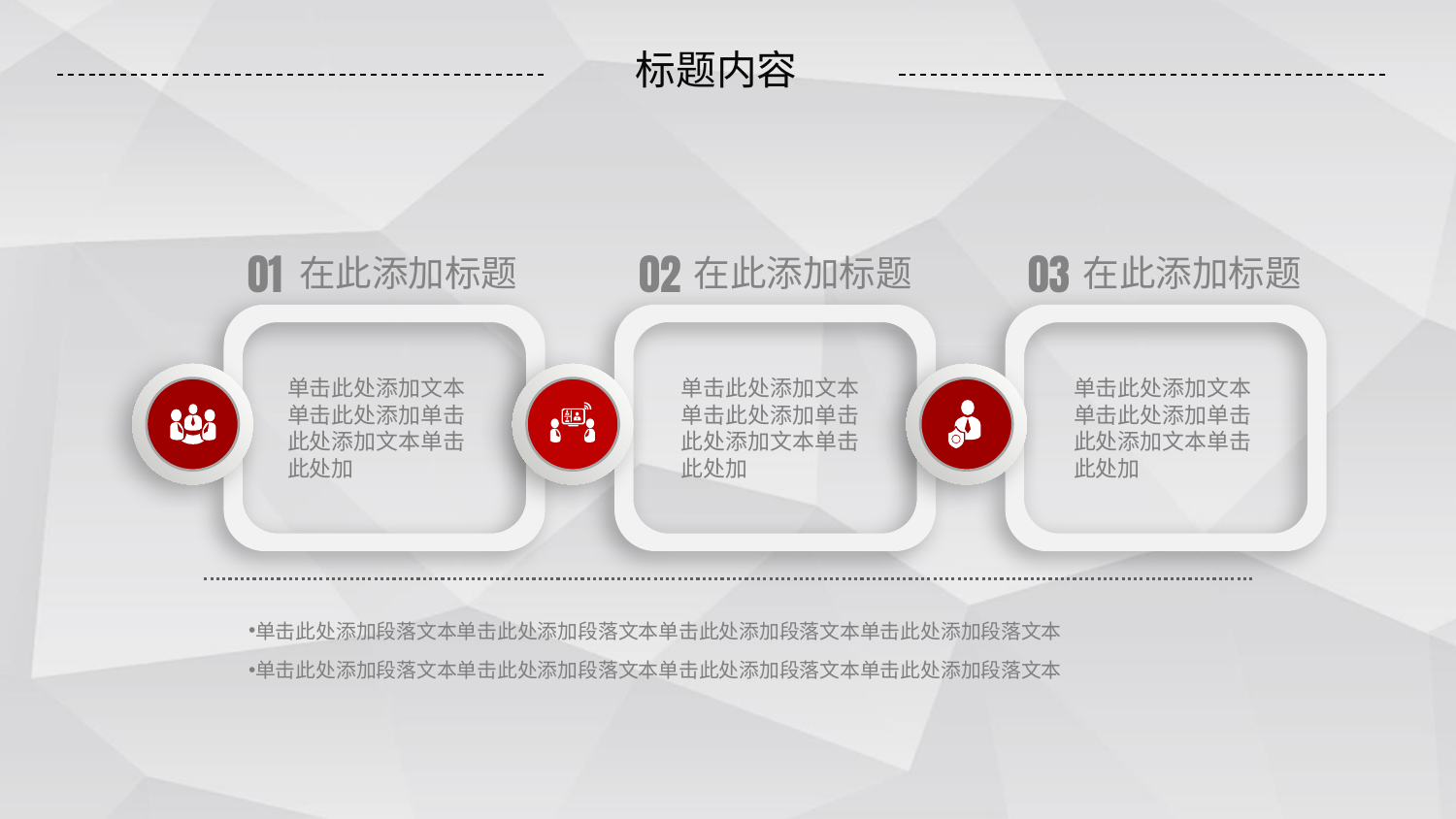

标题内容
01
在此添加标题
02
在此添加标题
03
在此添加标题

单击此处添加文本单击此处添加单击此处添加文本单击此处加
单击此处添加文本单击此处添加单击此处添加文本单击此处加
单击此处添加文本单击此处添加单击此处添加文本单击此处加

单击此处添加段落文本单击此处添加段落文本单击此处添加段落文本单击此处添加段落文本
单击此处添加段落文本单击此处添加段落文本单击此处添加段落文本单击此处添加段落文本